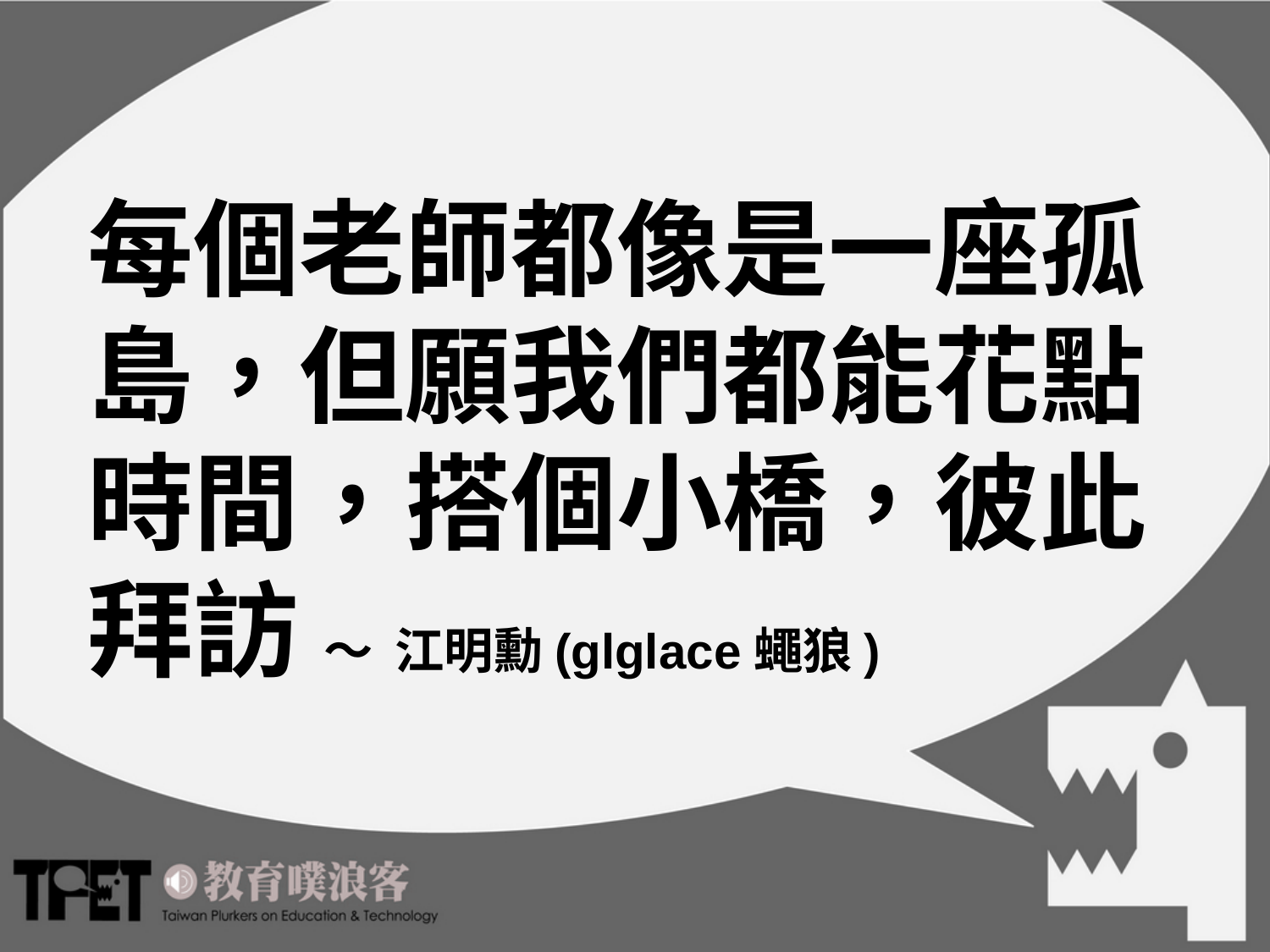

# 每個老師都像是一座孤島，但願我們都能花點時間，搭個小橋，彼此拜訪 ～  江明勳(glglace蠅狼)